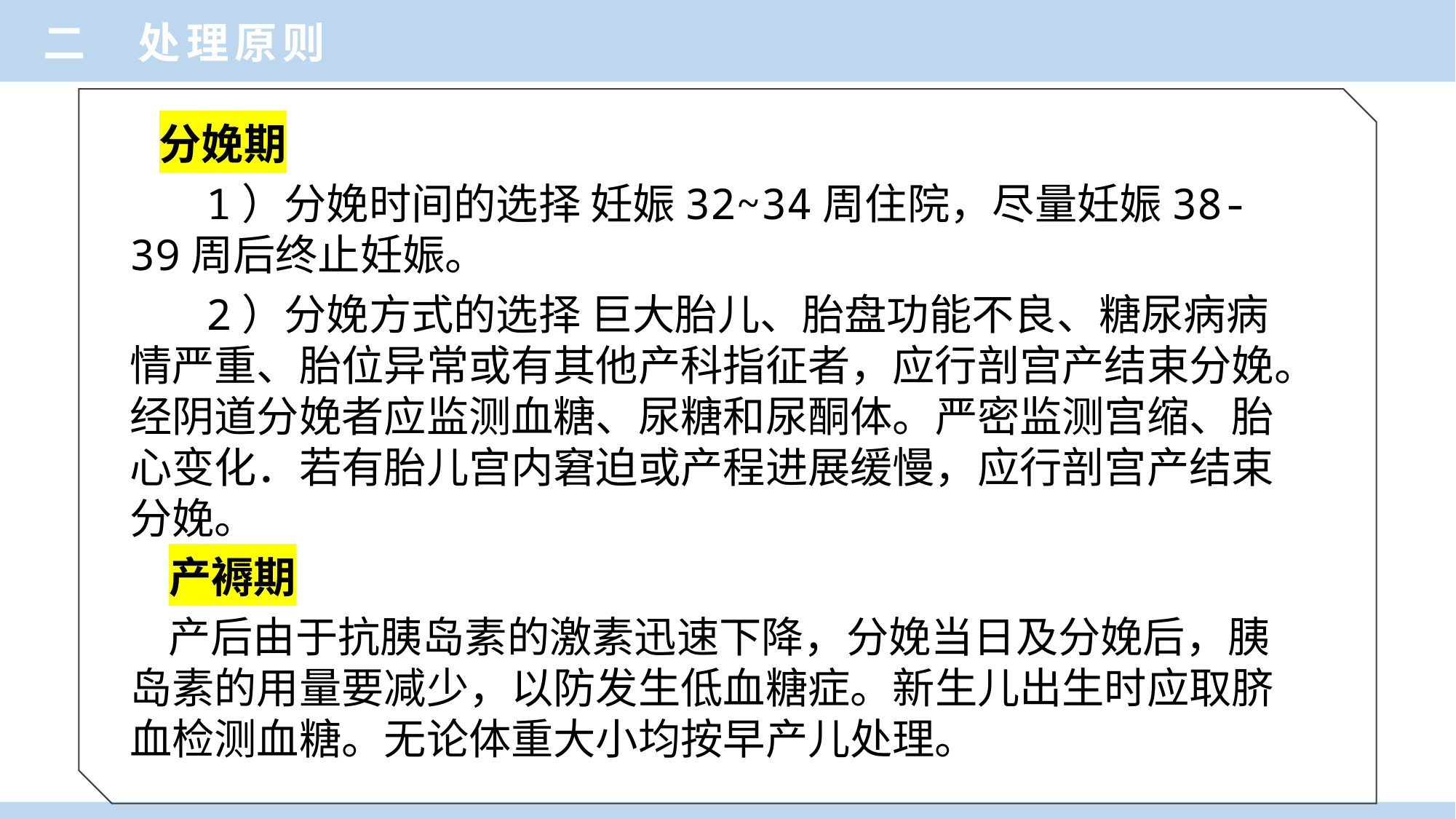

二   处理原则

  分娩期
   1）分娩时间的选择 妊娠32~34周住院，尽量妊娠38-39周后终止妊娠。
   2）分娩方式的选择 巨大胎儿、胎盘功能不良、糖尿病病情严重、胎位异常或有其他产科指征者，应行剖宫产结束分娩。经阴道分娩者应监测血糖、尿糖和尿酮体。严密监测宫缩、胎心变化．若有胎儿宫内窘迫或产程进展缓慢，应行剖宫产结束分娩。
   产褥期
   产后由于抗胰岛素的激素迅速下降，分娩当日及分娩后，胰岛素的用量要减少，以防发生低血糖症。新生儿出生时应取脐血检测血糖。无论体重大小均按早产儿处理。